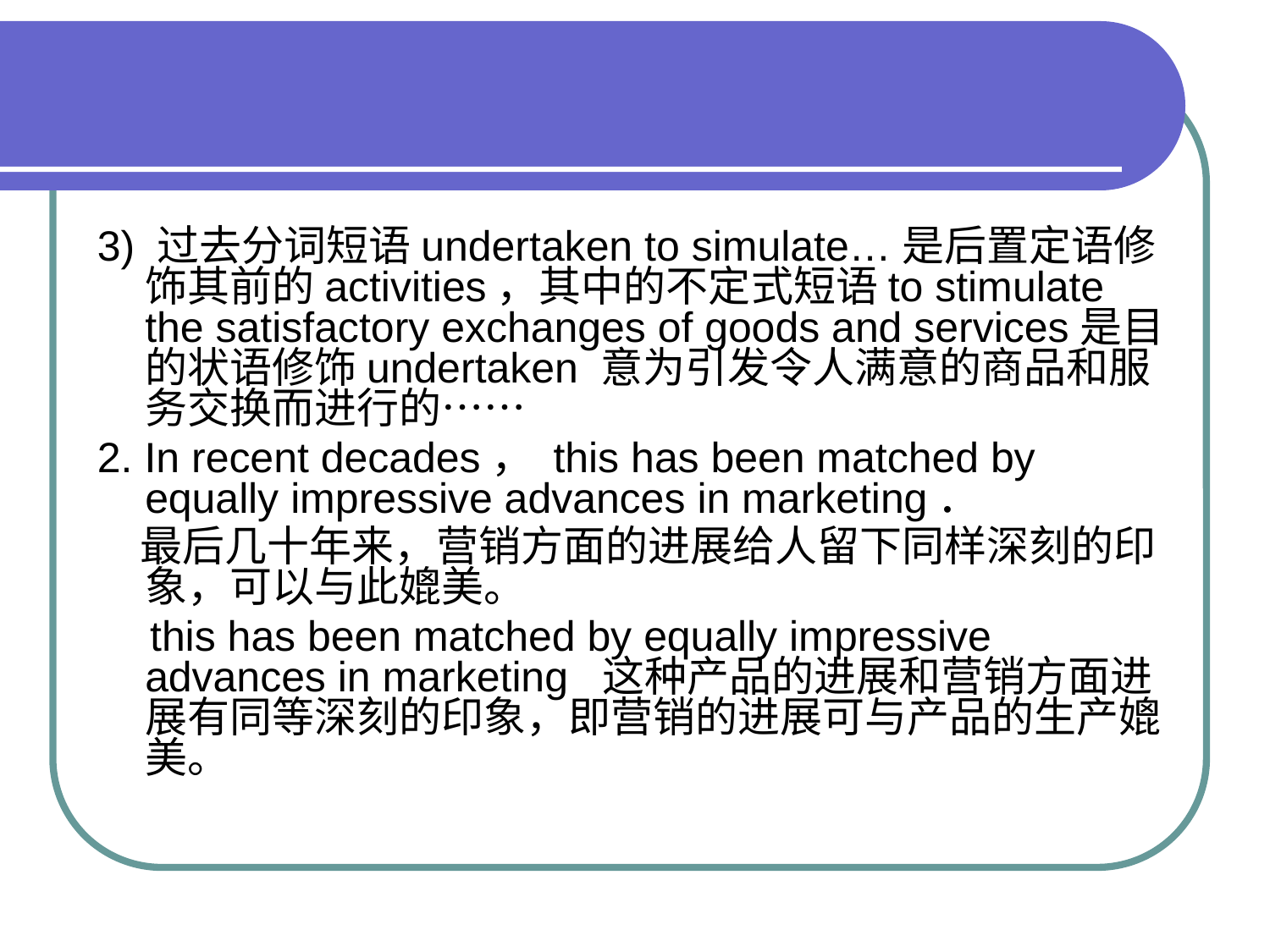

#
3) 过去分词短语undertaken to simulate…是后置定语修饰其前的activities，其中的不定式短语to stimulate the satisfactory exchanges of goods and services是目的状语修饰undertaken 意为引发令人满意的商品和服务交换而进行的……
2. In recent decades， this has been matched by equally impressive advances in marketing．
　最后几十年来，营销方面的进展给人留下同样深刻的印象，可以与此媲美。
　this has been matched by equally impressive advances in marketing  这种产品的进展和营销方面进展有同等深刻的印象，即营销的进展可与产品的生产媲美。